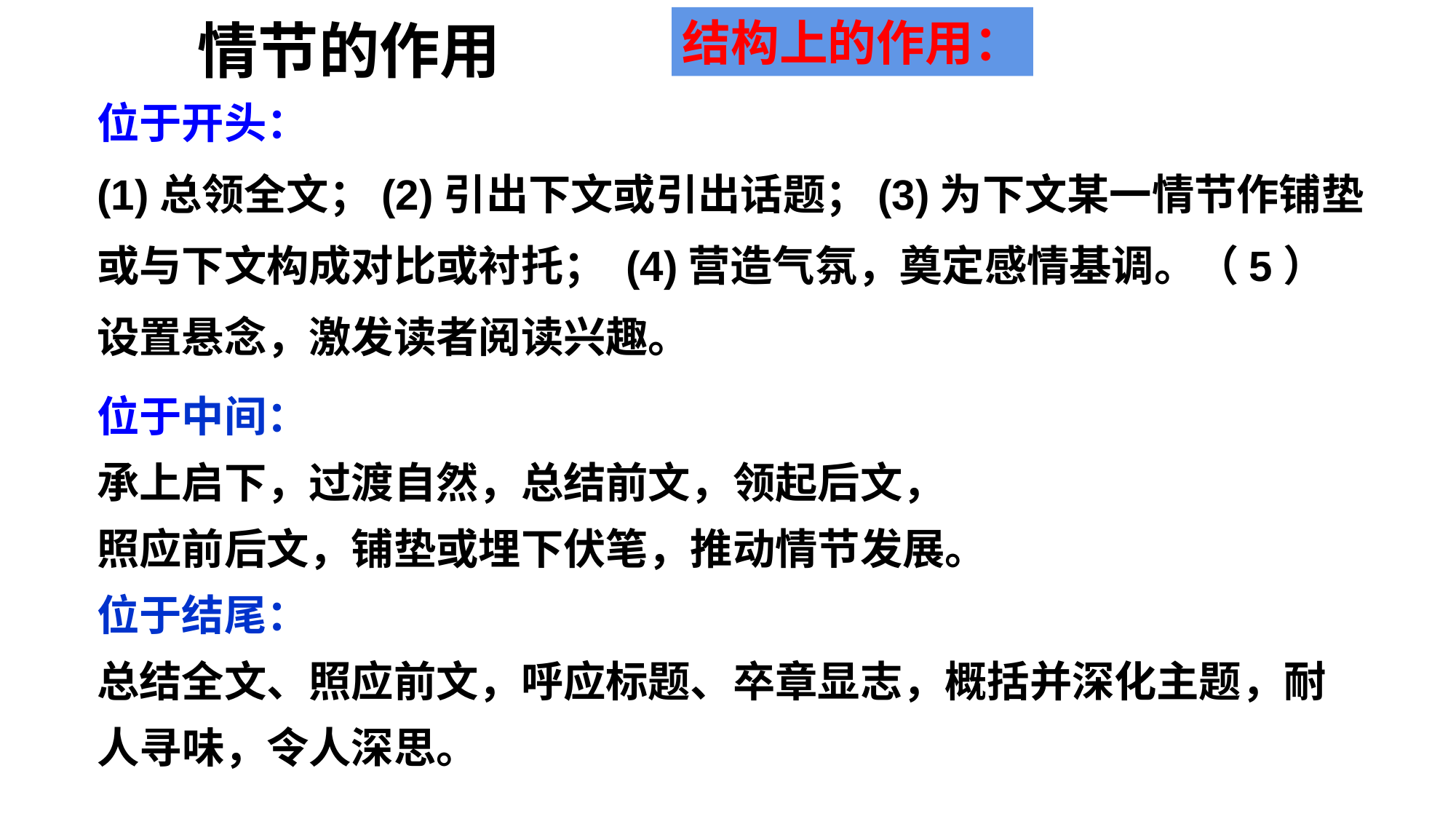

结构上的作用：
情节的作用
位于开头：
(1)总领全文；(2)引出下文或引出话题；(3)为下文某一情节作铺垫或与下文构成对比或衬托； (4)营造气氛，奠定感情基调。（5）设置悬念，激发读者阅读兴趣。
位于中间：
承上启下，过渡自然，总结前文，领起后文，
照应前后文，铺垫或埋下伏笔，推动情节发展。
位于结尾：
总结全文、照应前文，呼应标题、卒章显志，概括并深化主题，耐人寻味，令人深思。